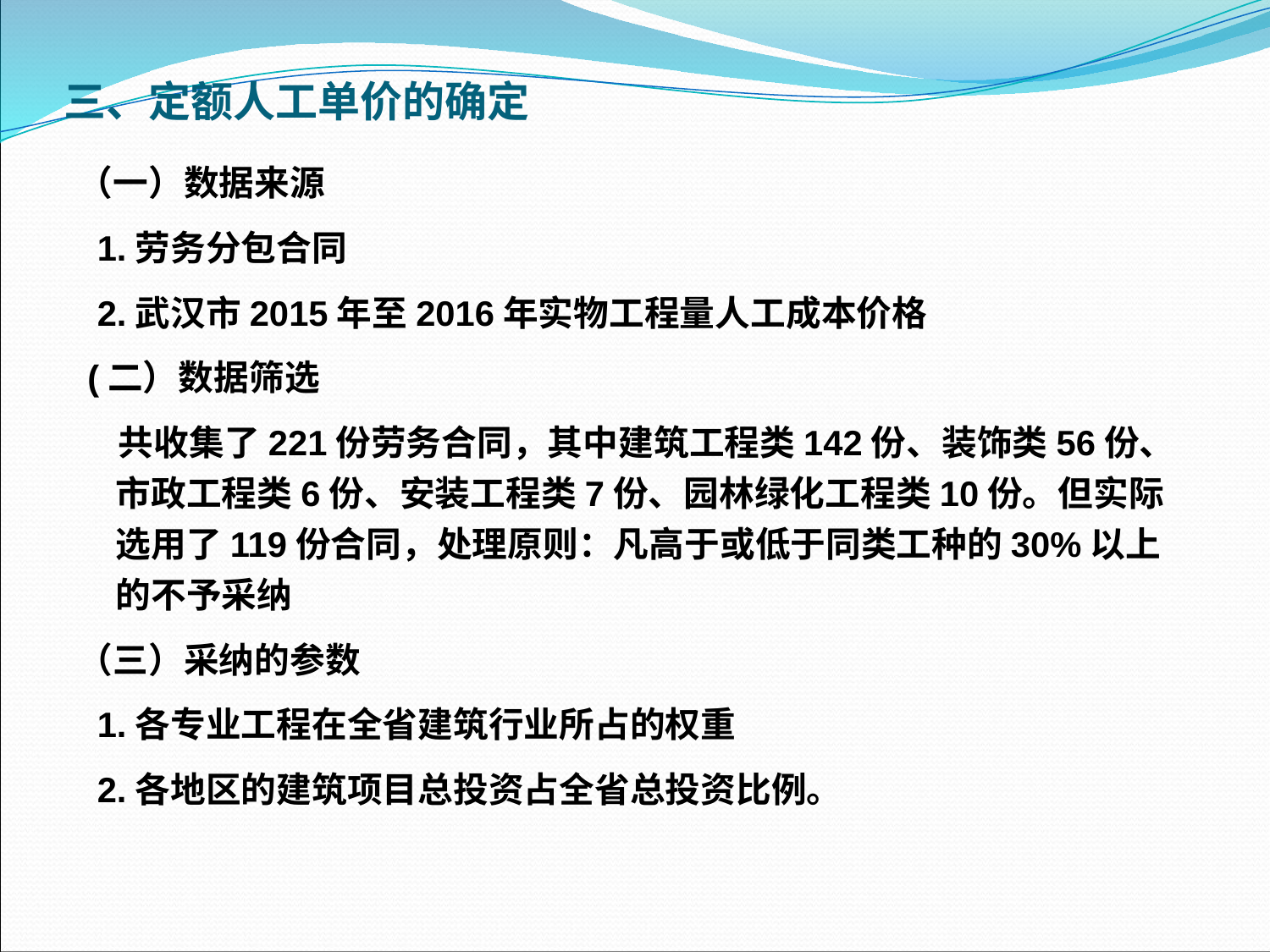

三、定额人工单价的确定
（一）数据来源
  1.劳务分包合同
  2.武汉市2015年至2016年实物工程量人工成本价格
 (二）数据筛选
    共收集了221份劳务合同，其中建筑工程类142份、装饰类56份、市政工程类6份、安装工程类7份、园林绿化工程类10份。但实际选用了119份合同，处理原则：凡高于或低于同类工种的30%以上的不予采纳
（三）采纳的参数
  1.各专业工程在全省建筑行业所占的权重
  2.各地区的建筑项目总投资占全省总投资比例。